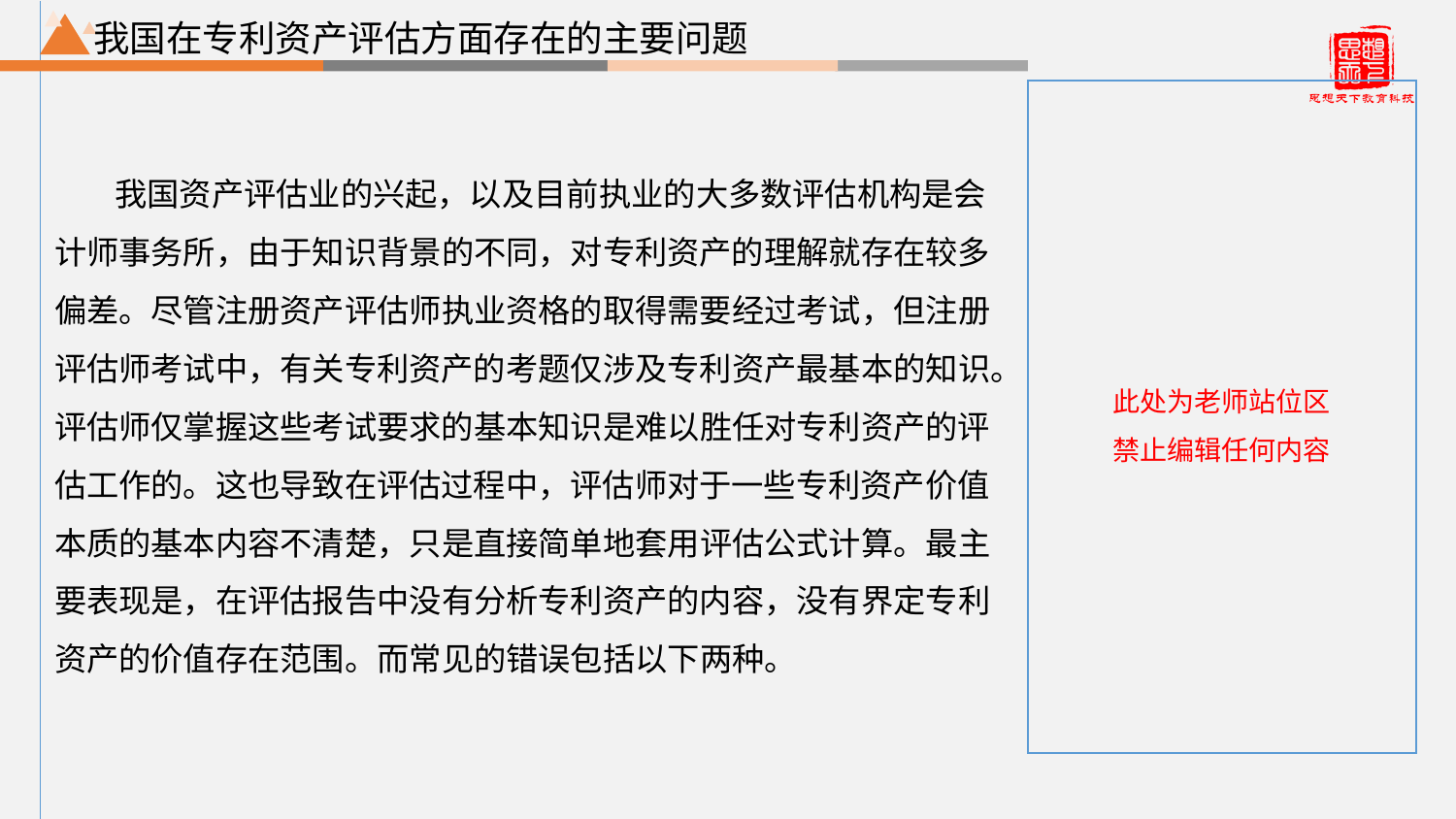

我国在专利资产评估方面存在的主要问题
我国资产评估业的兴起，以及目前执业的大多数评估机构是会计师事务所，由于知识背景的不同，对专利资产的理解就存在较多偏差。尽管注册资产评估师执业资格的取得需要经过考试，但注册评估师考试中，有关专利资产的考题仅涉及专利资产最基本的知识。评估师仅掌握这些考试要求的基本知识是难以胜任对专利资产的评估工作的。这也导致在评估过程中，评估师对于一些专利资产价值本质的基本内容不清楚，只是直接简单地套用评估公式计算。最主要表现是，在评估报告中没有分析专利资产的内容，没有界定专利资产的价值存在范围。而常见的错误包括以下两种。
128